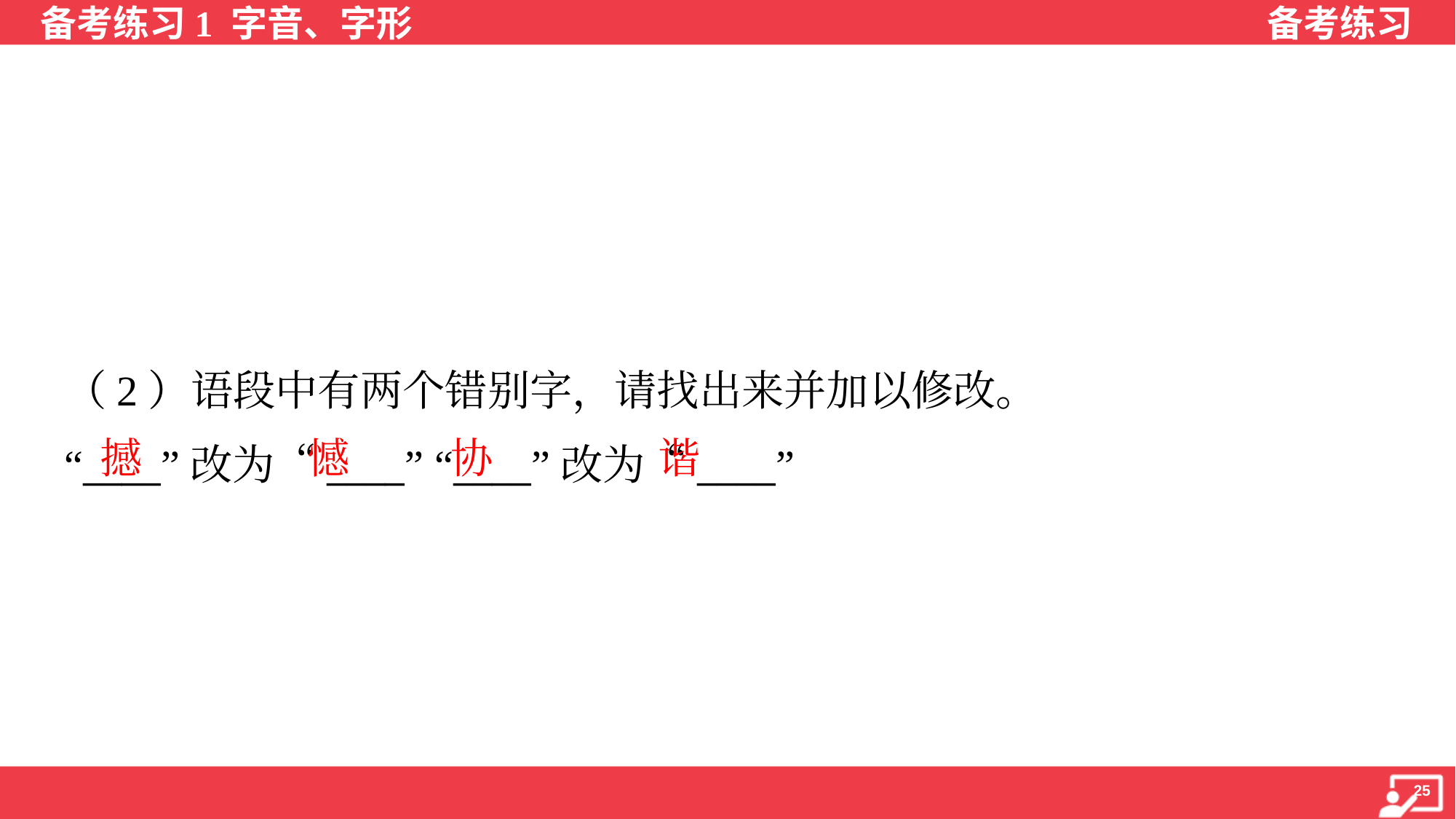

（2）语段中有两个错别字，请找出来并加以修改。
“____”改为“____” “____”改为“____”
撼
憾
协
谐